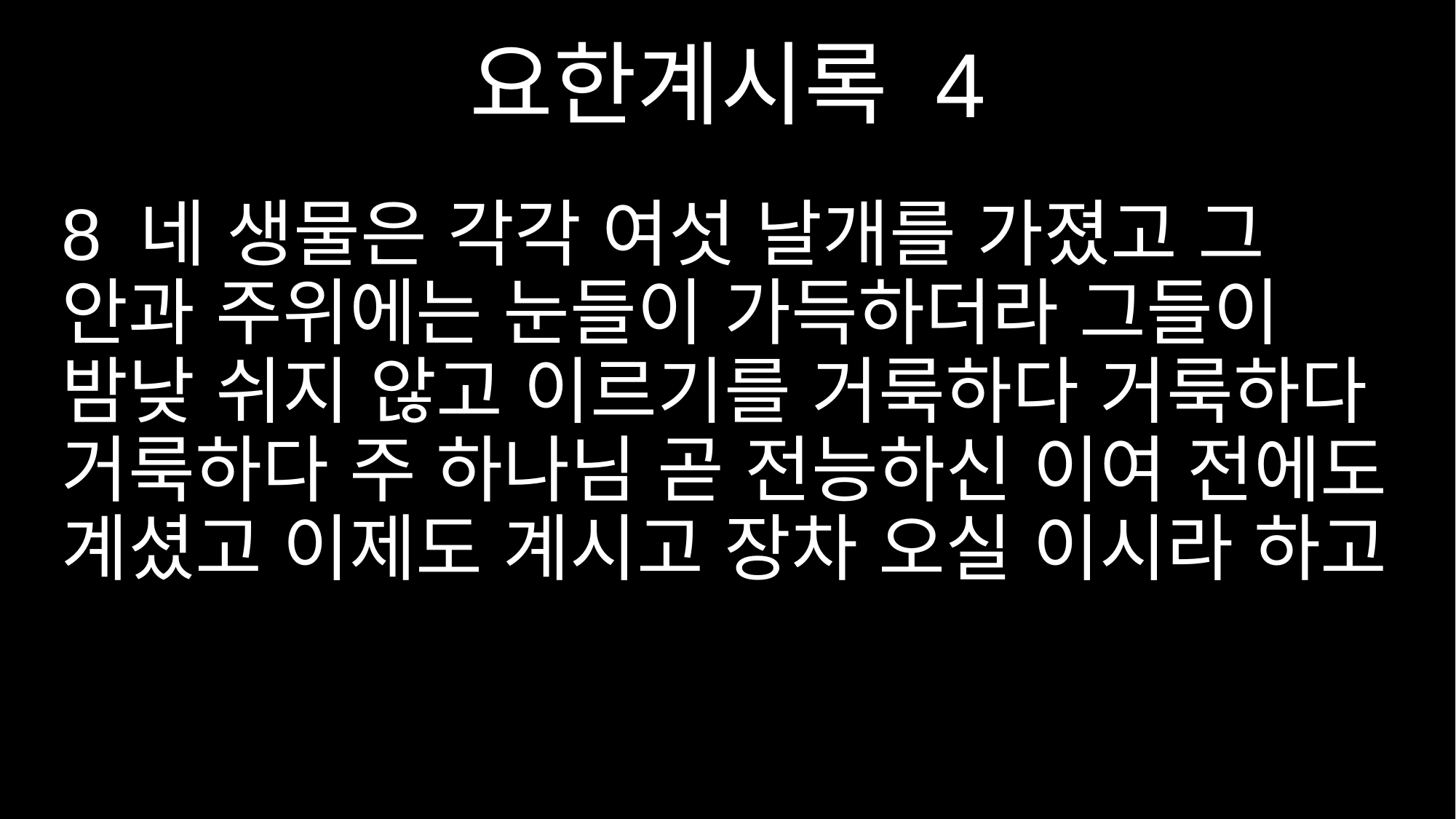

요한계시록 4
8 네 생물은 각각 여섯 날개를 가졌고 그 안과 주위에는 눈들이 가득하더라 그들이 밤낮 쉬지 않고 이르기를 거룩하다 거룩하다 거룩하다 주 하나님 곧 전능하신 이여 전에도 계셨고 이제도 계시고 장차 오실 이시라 하고